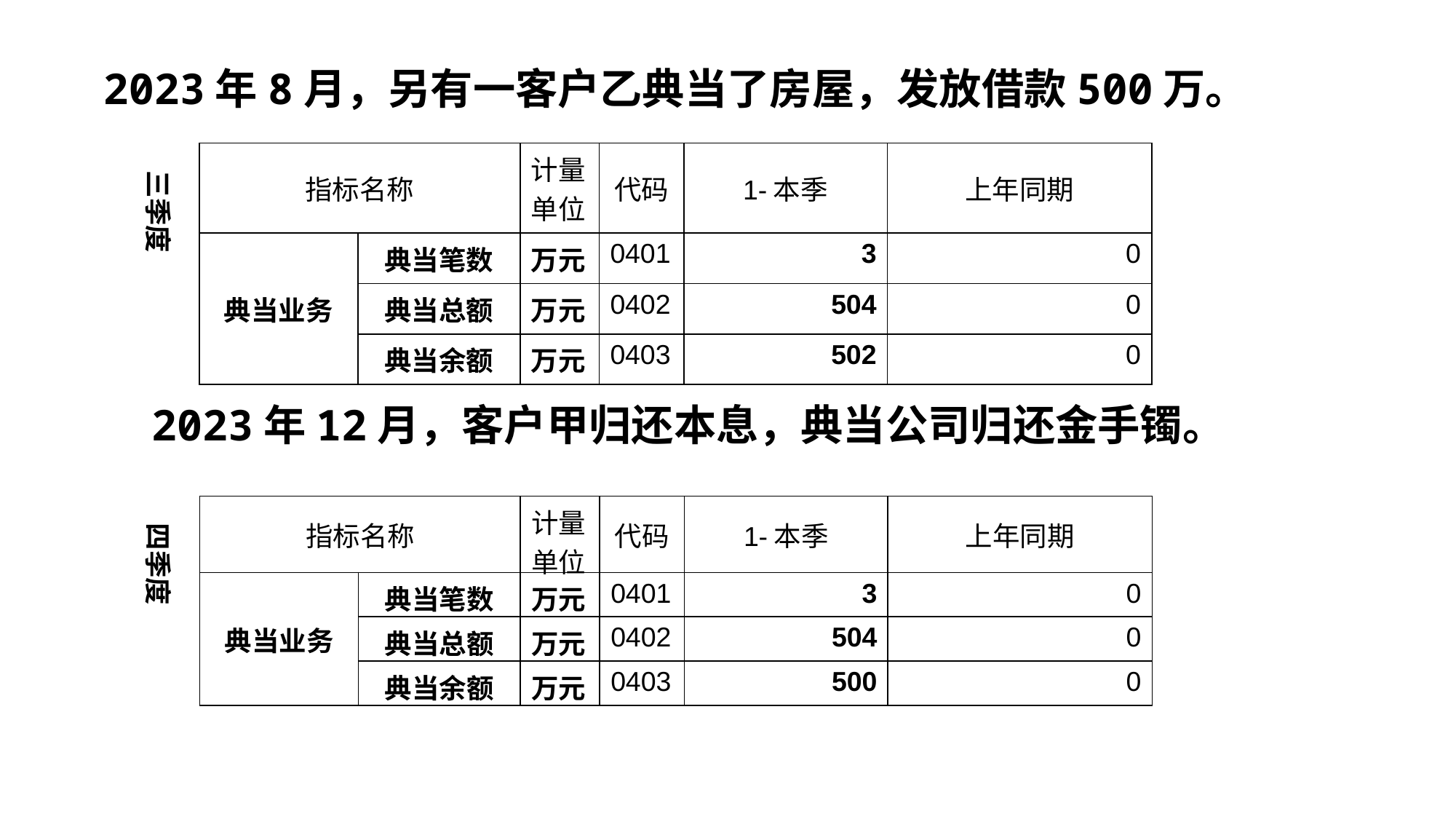

2023年8月，另有一客户乙典当了房屋，发放借款500万。
| 指标名称 |  | 计量单位 | 代码 | 1-本季 | 上年同期 |
| --- | --- | --- | --- | --- | --- |
| 典当业务 | 典当笔数 | 万元 | 0401 | 3 | 0 |
|  | 典当总额 | 万元 | 0402 | 504 | 0 |
|  | 典当余额 | 万元 | 0403 | 502 | 0 |
三季度
2023年12月，客户甲归还本息，典当公司归还金手镯。
| 指标名称 |  | 计量单位 | 代码 | 1-本季 | 上年同期 |
| --- | --- | --- | --- | --- | --- |
| 典当业务 | 典当笔数 | 万元 | 0401 | 3 | 0 |
|  | 典当总额 | 万元 | 0402 | 504 | 0 |
|  | 典当余额 | 万元 | 0403 | 500 | 0 |
四季度